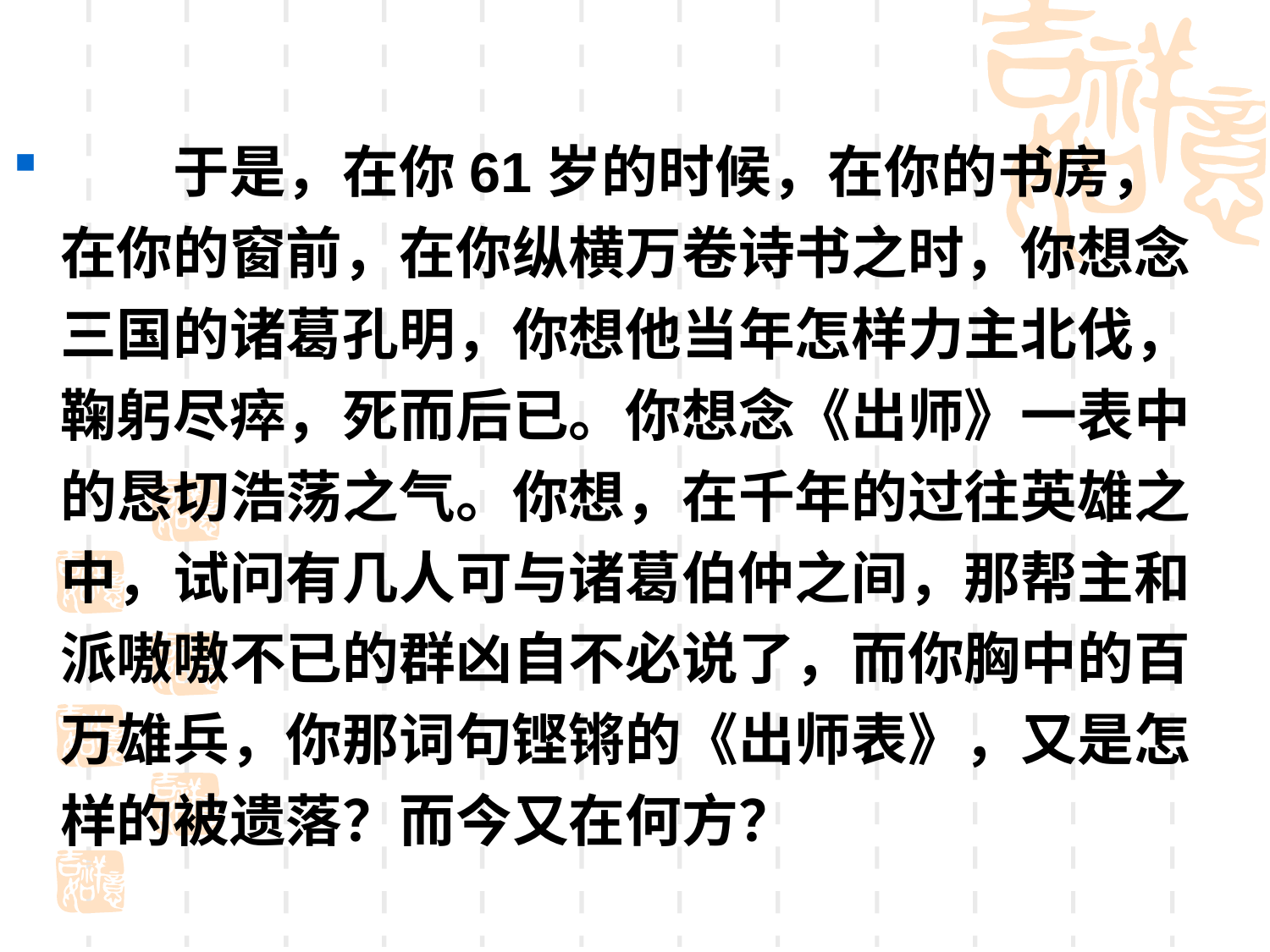

于是，在你61岁的时候，在你的书房，在你的窗前，在你纵横万卷诗书之时，你想念三国的诸葛孔明，你想他当年怎样力主北伐，鞠躬尽瘁，死而后已。你想念《出师》一表中的恳切浩荡之气。你想，在千年的过往英雄之中，试问有几人可与诸葛伯仲之间，那帮主和派嗷嗷不已的群凶自不必说了，而你胸中的百万雄兵，你那词句铿锵的《出师表》，又是怎样的被遗落？而今又在何方？